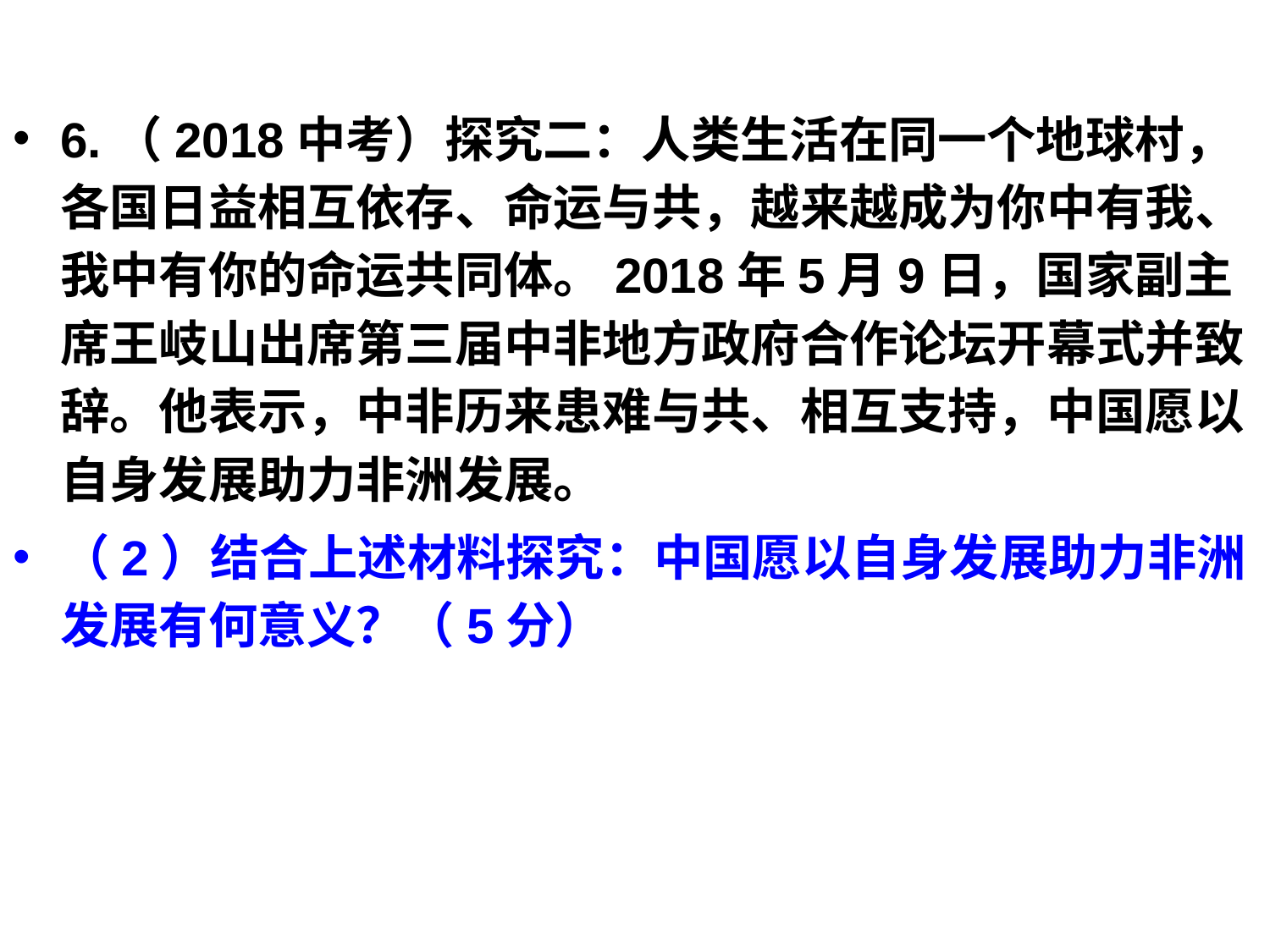

6.（2018中考）探究二：人类生活在同一个地球村，各国日益相互依存、命运与共，越来越成为你中有我、我中有你的命运共同体。2018年5月9日，国家副主席王岐山出席第三届中非地方政府合作论坛开幕式并致辞。他表示，中非历来患难与共、相互支持，中国愿以自身发展助力非洲发展。
（2）结合上述材料探究：中国愿以自身发展助力非洲发展有何意义？（5分）